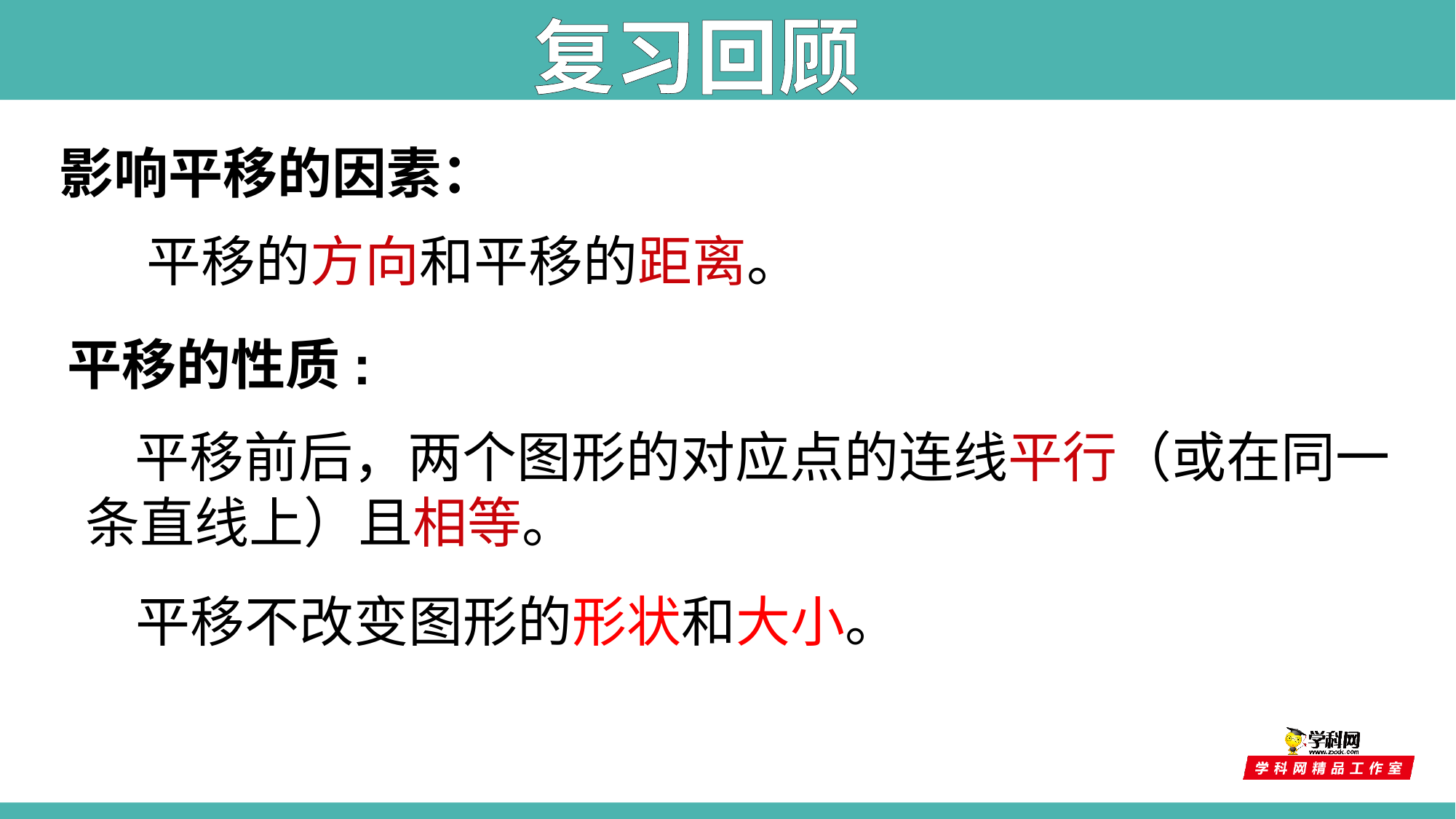

复习回顾

影响平移的因素：
平移的方向和平移的距离。
 平移的性质:

   平移前后，两个图形的对应点的连线平行（或在同一条直线上）且相等。

  平移不改变图形的形状和大小。